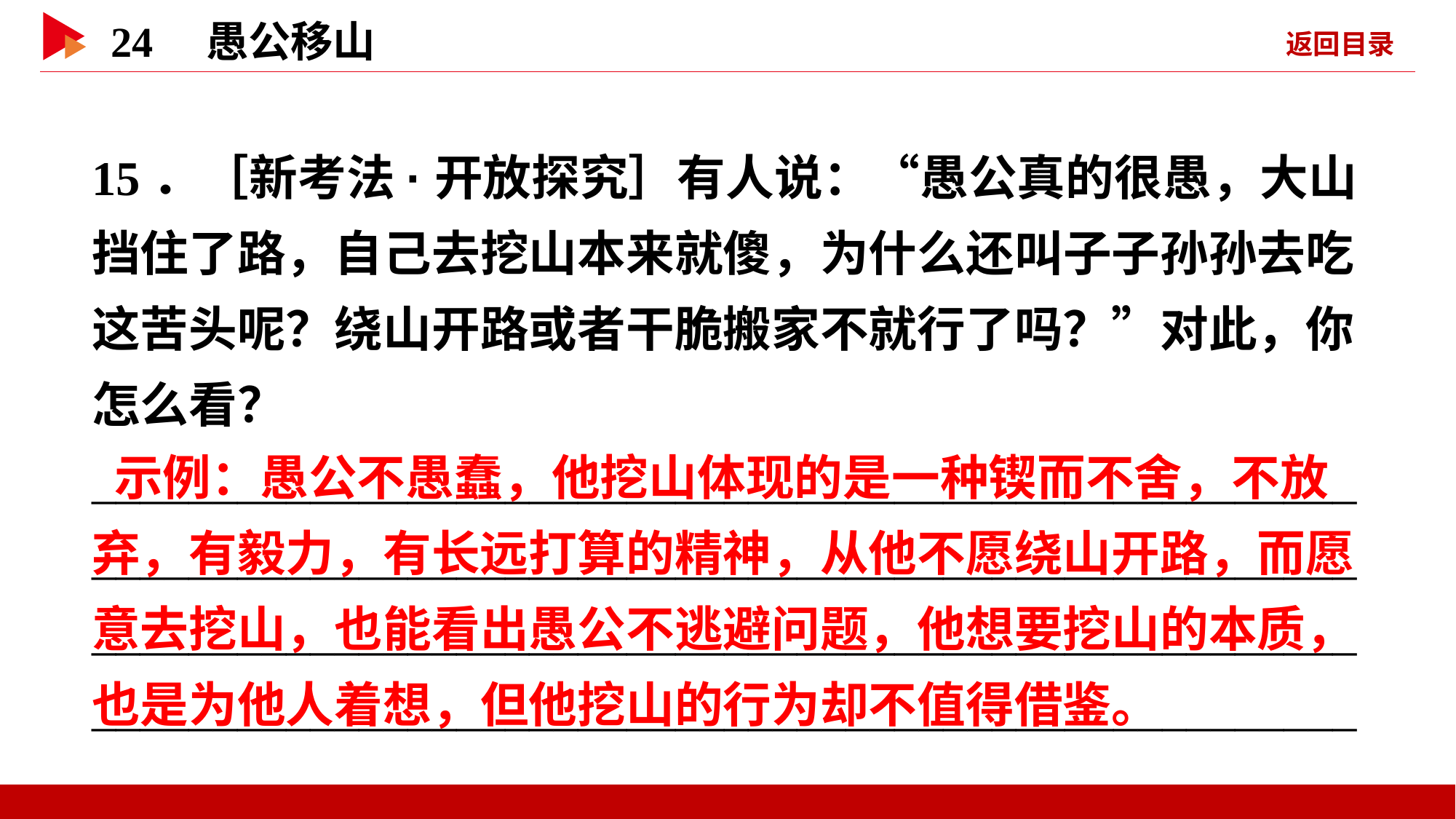

15．［新考法·开放探究］有人说：“愚公真的很愚，大山挡住了路，自己去挖山本来就傻，为什么还叫子子孙孙去吃这苦头呢？绕山开路或者干脆搬家不就行了吗？”对此，你怎么看？
________________________________________________________________________________________________________________________________________________________________________________________________________________
 示例：愚公不愚蠢，他挖山体现的是一种锲而不舍，不放弃，有毅力，有长远打算的精神，从他不愿绕山开路，而愿意去挖山，也能看出愚公不逃避问题，他想要挖山的本质，也是为他人着想，但他挖山的行为却不值得借鉴。